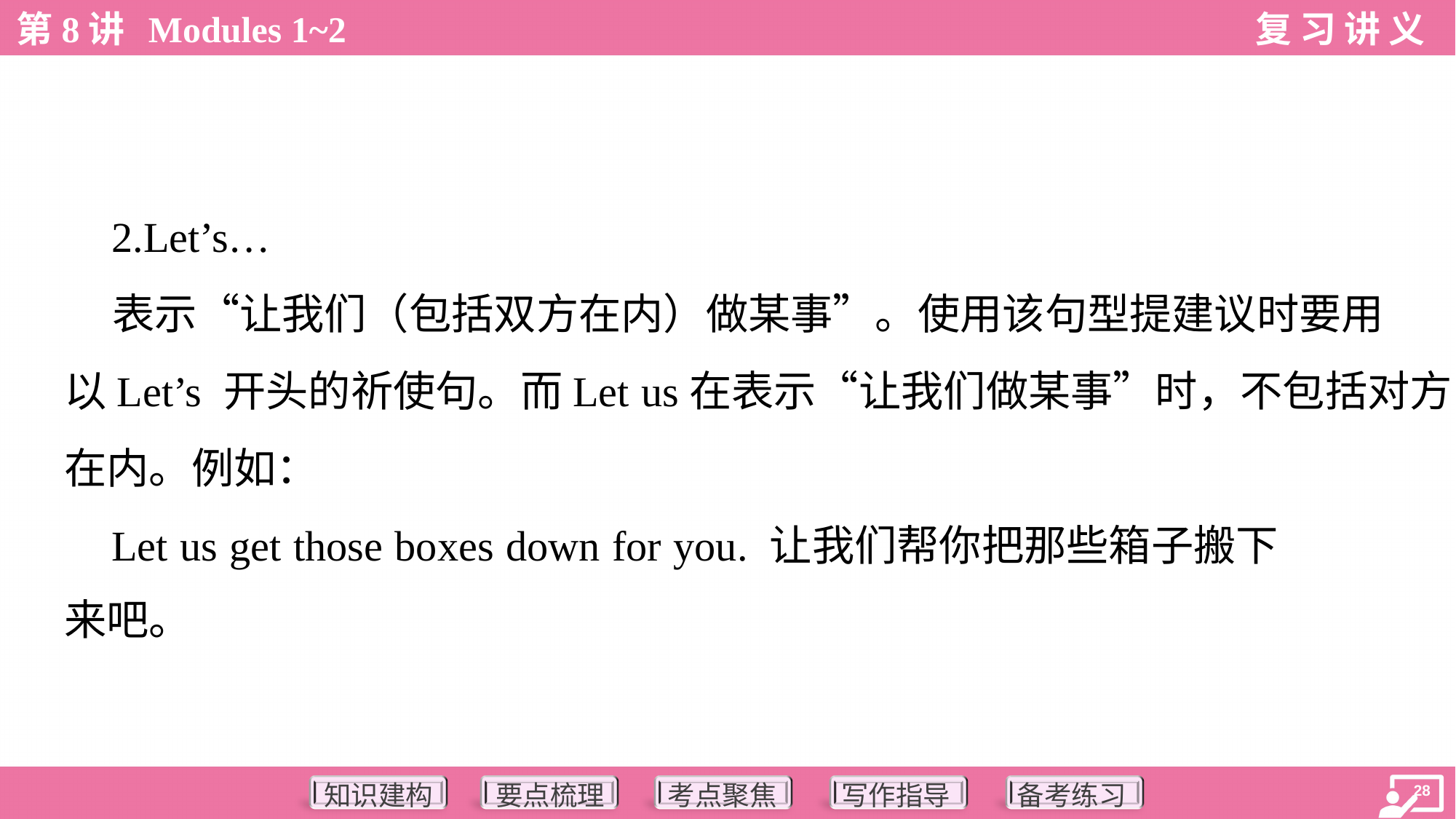

2.Let’s…
    表示“让我们（包括双方在内）做某事”。使用该句型提建议时要用
以Let’s 开头的祈使句。而Let us在表示“让我们做某事”时，不包括对方
在内。例如：
    Let us get those boxes down for you. 让我们帮你把那些箱子搬下
来吧。